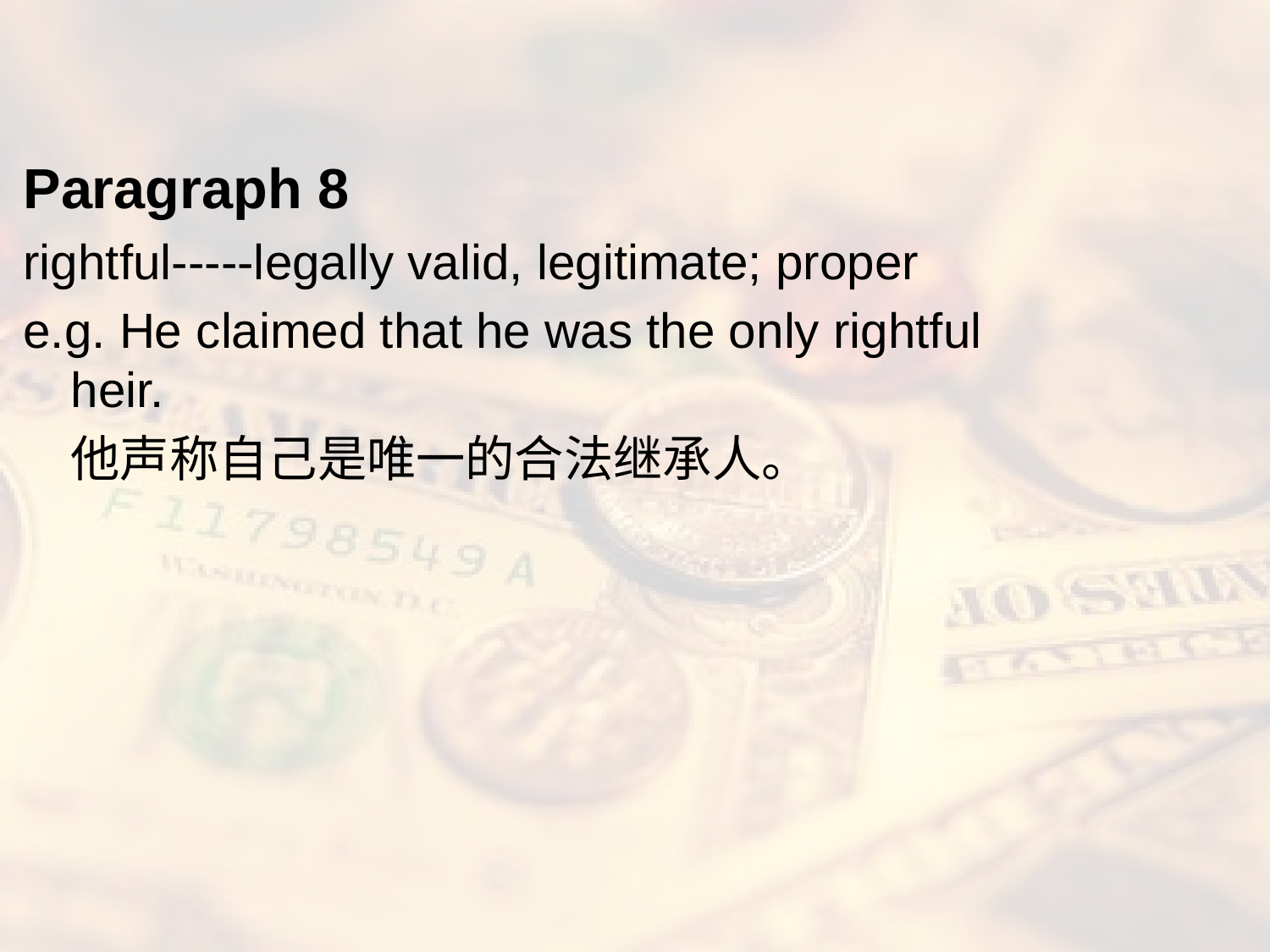

#
Paragraph 8
rightful-----legally valid, legitimate; proper
e.g. He claimed that he was the only rightful heir.
	他声称自己是唯一的合法继承人。